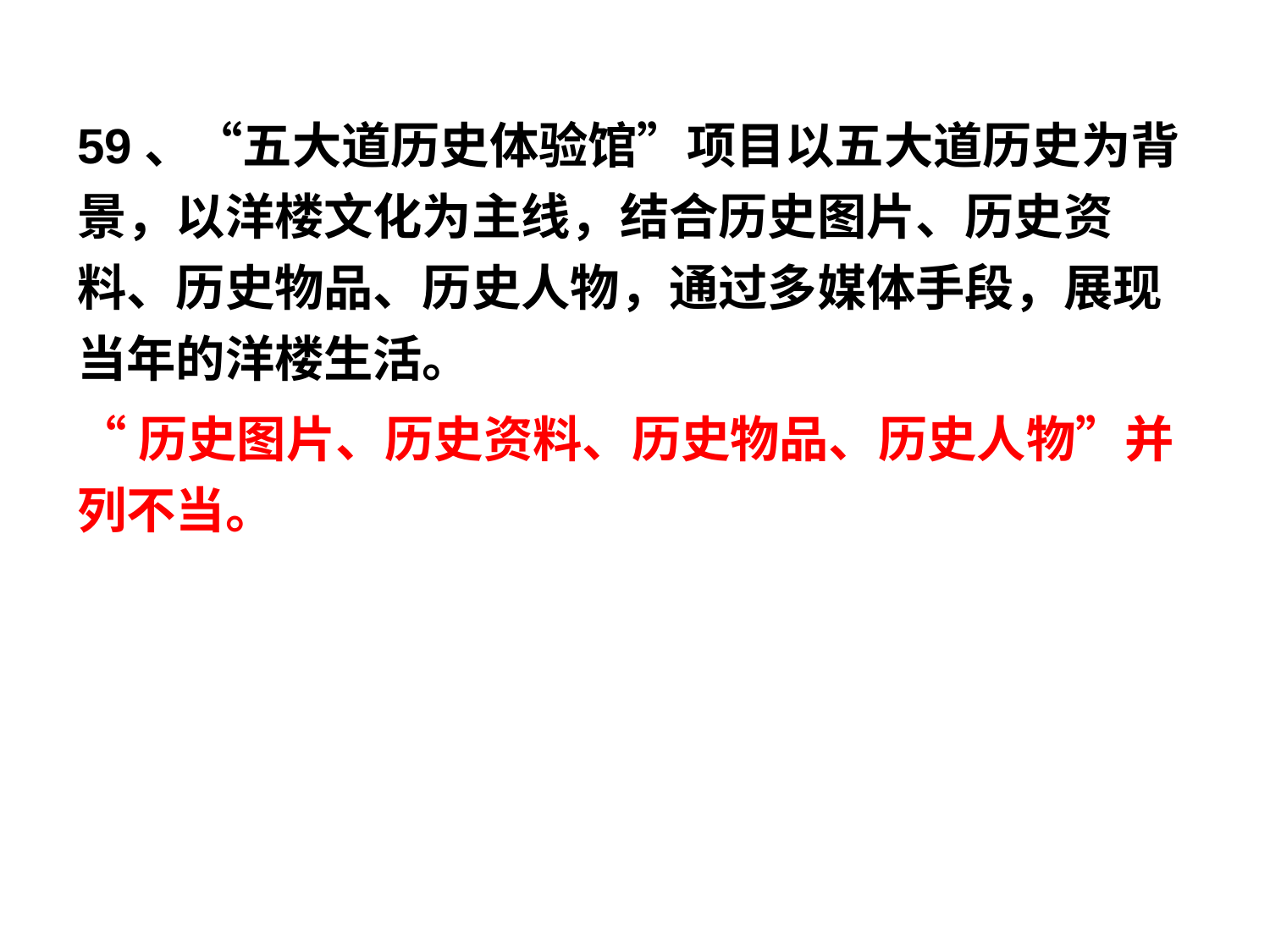

59、“五大道历史体验馆”项目以五大道历史为背景，以洋楼文化为主线，结合历史图片、历史资料、历史物品、历史人物，通过多媒体手段，展现当年的洋楼生活。
“历史图片、历史资料、历史物品、历史人物”并列不当。